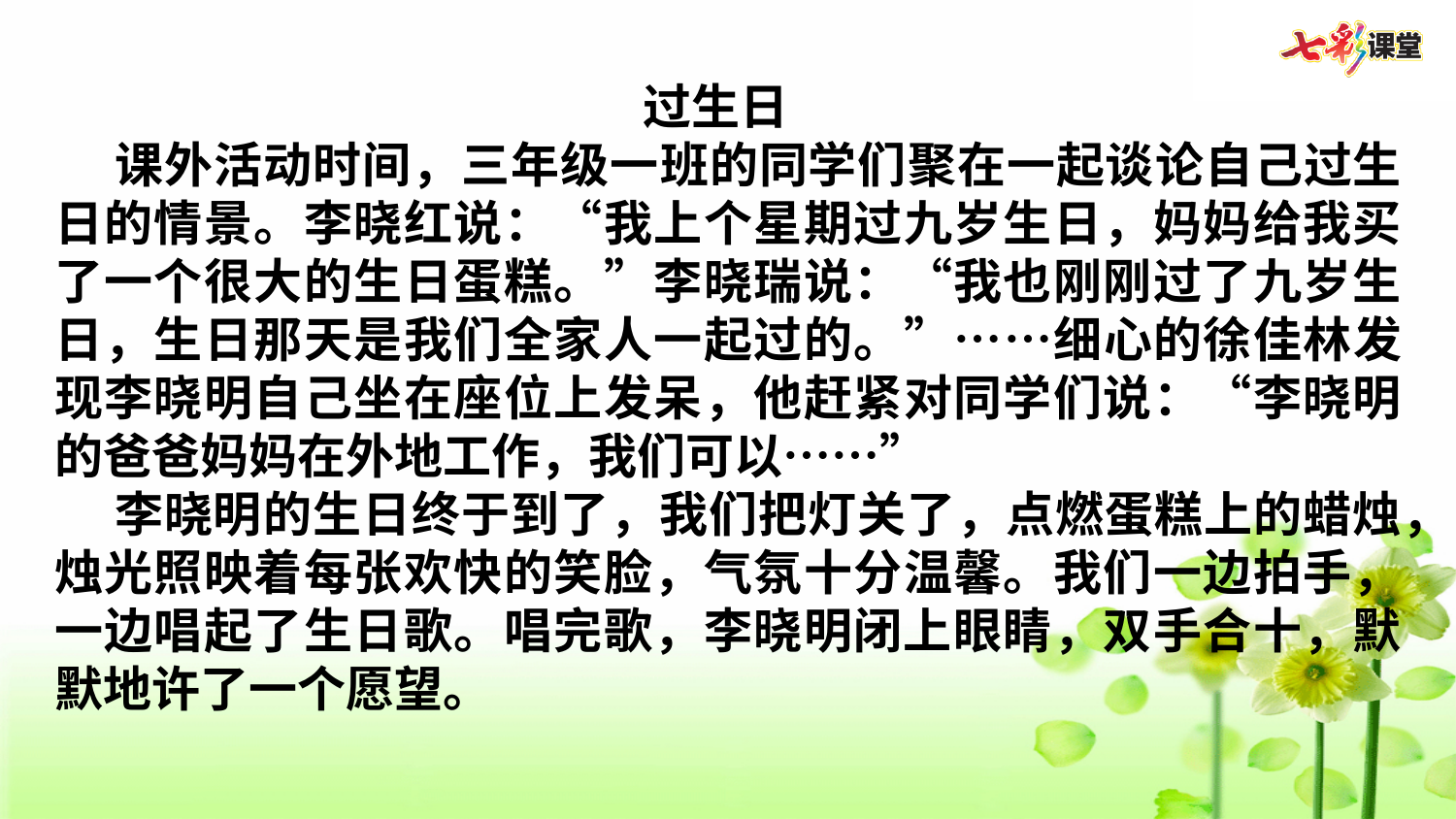

过生日
    课外活动时间，三年级一班的同学们聚在一起谈论自己过生日的情景。李晓红说：“我上个星期过九岁生日，妈妈给我买了一个很大的生日蛋糕。”李晓瑞说：“我也刚刚过了九岁生日，生日那天是我们全家人一起过的。”……细心的徐佳林发现李晓明自己坐在座位上发呆，他赶紧对同学们说：“李晓明的爸爸妈妈在外地工作，我们可以……”
    李晓明的生日终于到了，我们把灯关了，点燃蛋糕上的蜡烛，烛光照映着每张欢快的笑脸，气氛十分温馨。我们一边拍手，一边唱起了生日歌。唱完歌，李晓明闭上眼睛，双手合十，默默地许了一个愿望。